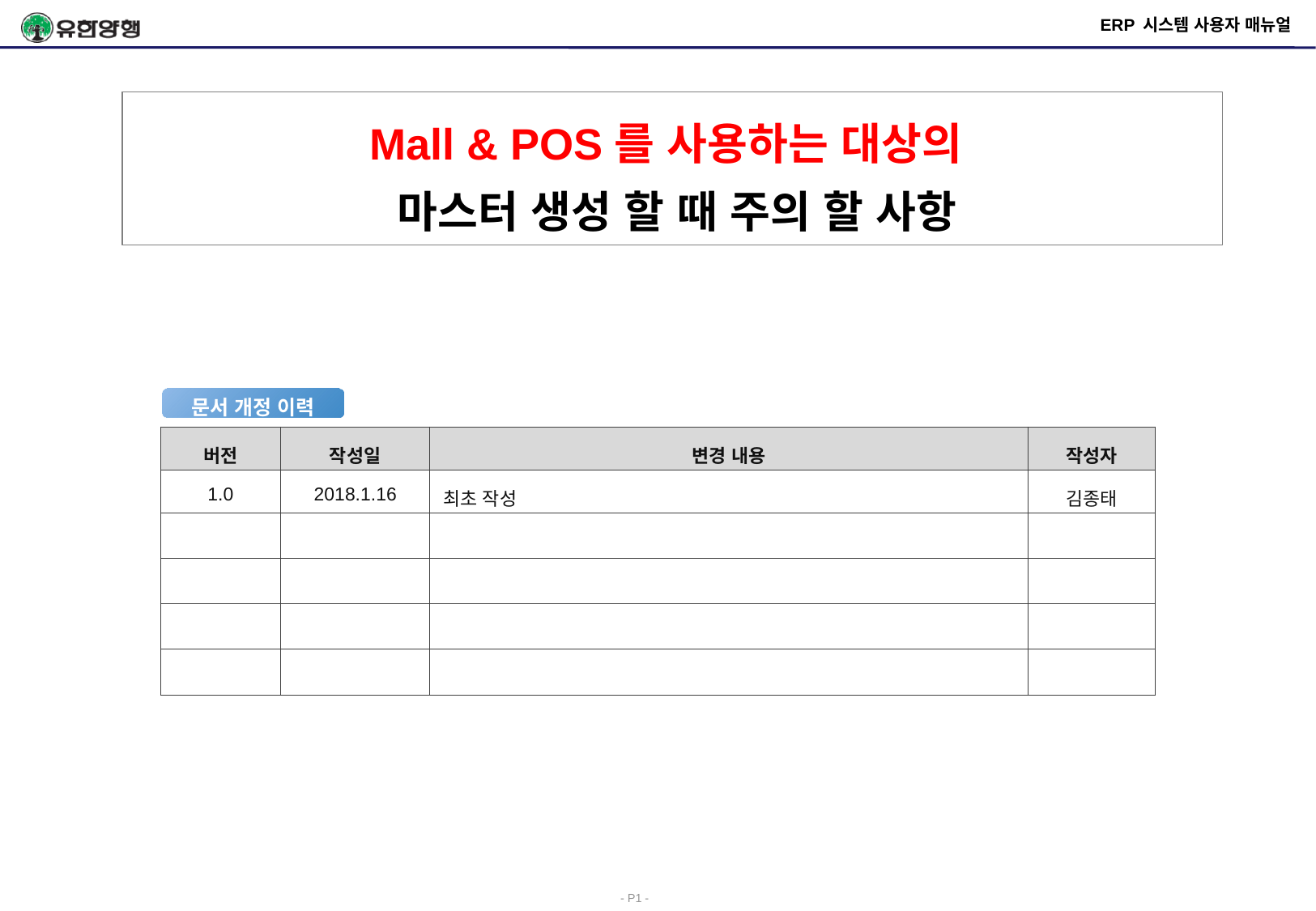

# ERP 시스템 사용자 매뉴얼
Mall & POS를 사용하는 대상의
 마스터 생성 할 때 주의 할 사항
문서 개정 이력
| 버전 | 작성일 | 변경 내용 | 작성자 |
| --- | --- | --- | --- |
| 1.0 | 2018.1.16 | 최초 작성 | 김종태 |
|  |  |  |  |
|  |  |  |  |
|  |  |  |  |
|  |  |  |  |